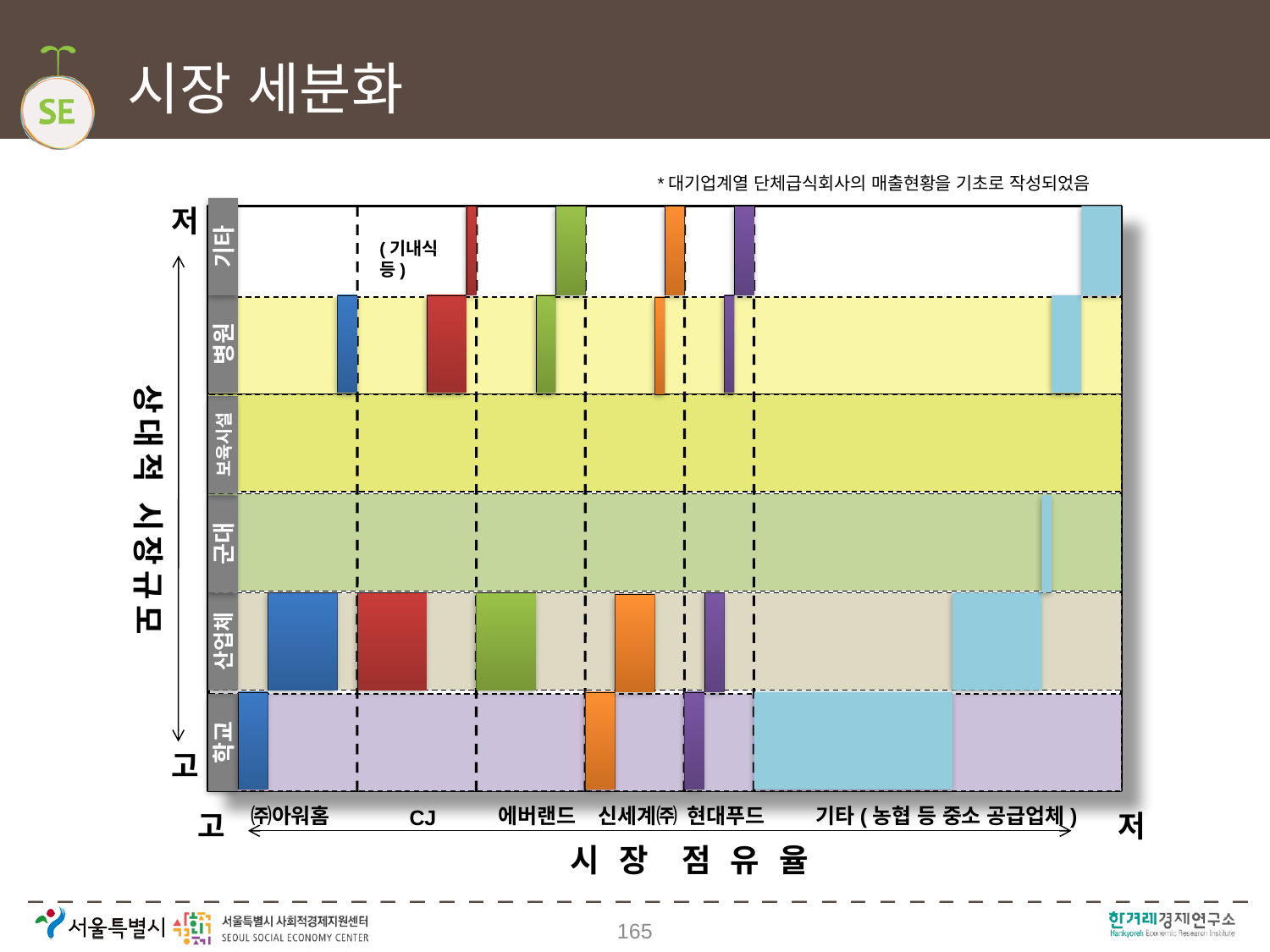

# 시장 세분화
*대기업계열 단체급식회사의 매출현황을 기초로 작성되었음
저

(기내식 등)
기타

상대적 시장규모
병원

보육시설

군대

산업체
시 장  점 유 율

학교
고
㈜아워홈
에버랜드
신세계㈜
현대푸드
기타(농협 등 중소 공급업체)
CJ
고
저
165